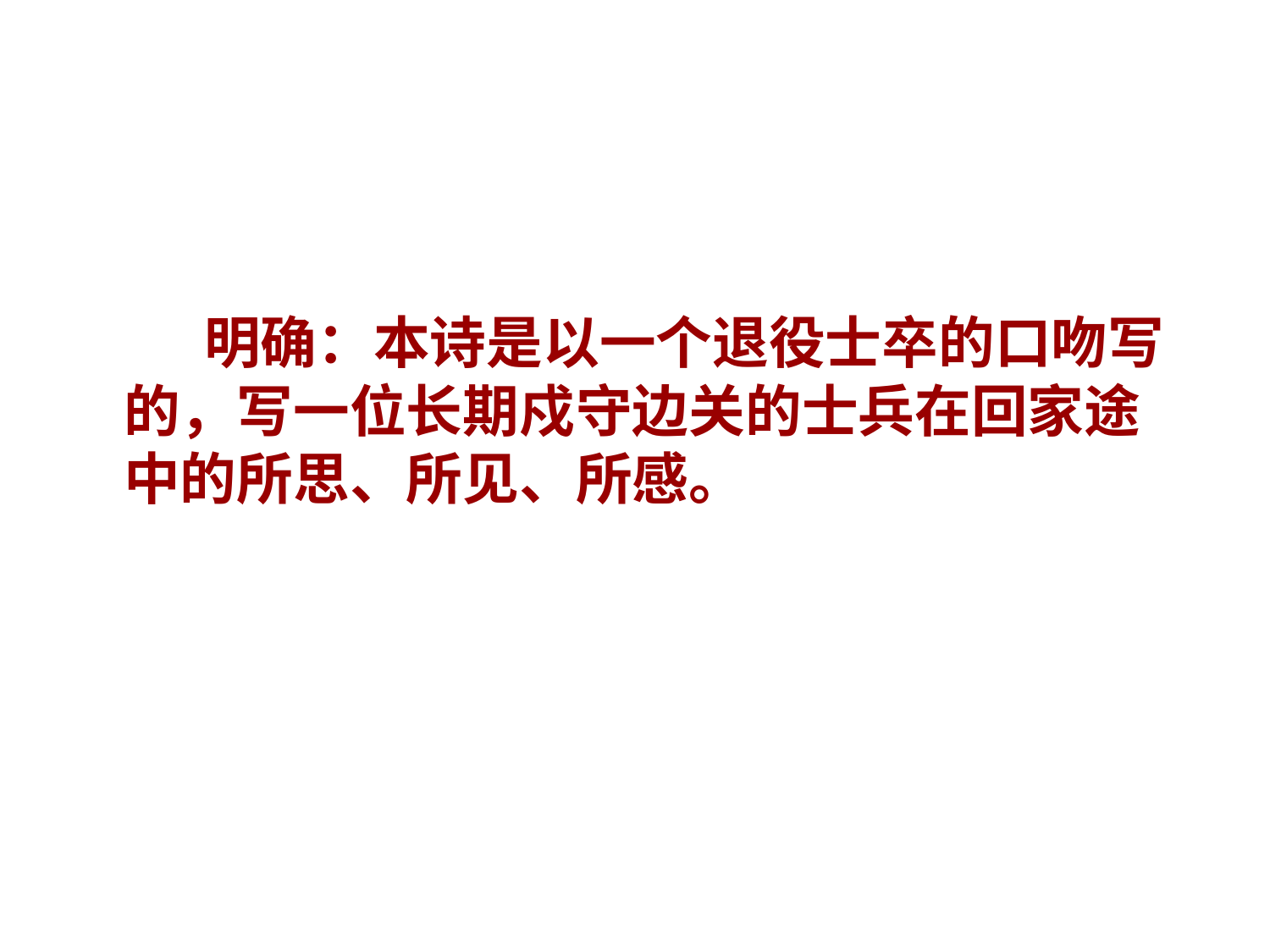

#

         明确：本诗是以一个退役士卒的口吻写的，写一位长期戍守边关的士兵在回家途中的所思、所见、所感。